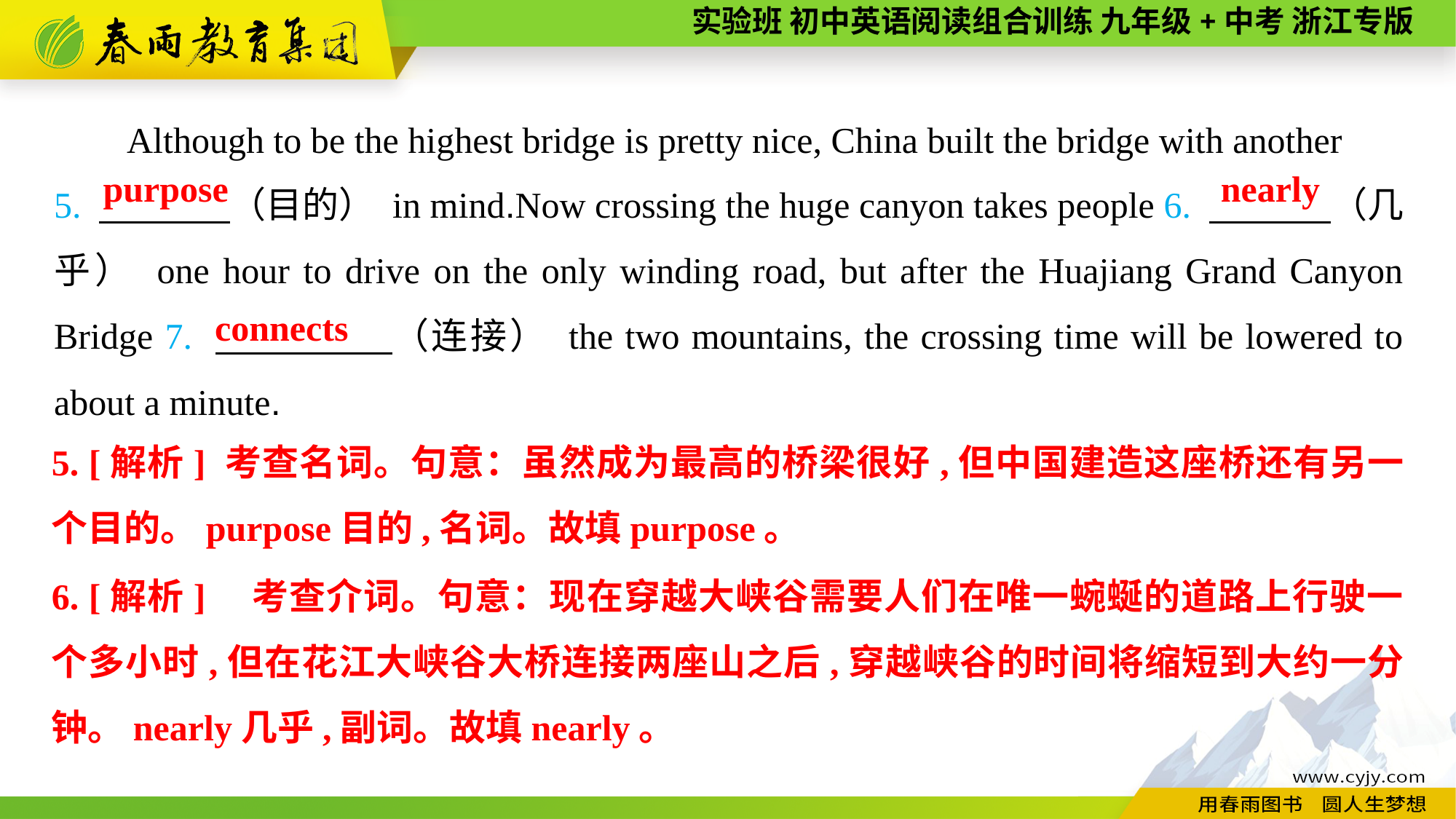

Although to be the highest bridge is pretty nice, China built the bridge with another
5. 　       　（目的） in mind.Now crossing the huge canyon takes people 6. 　      　（几乎） one hour to drive on the only winding road, but after the Huajiang Grand Canyon Bridge 7. 　         　（连接） the two mountains, the crossing time will be lowered to about a minute.
purpose
nearly
connects
5. [解析] 考查名词。句意：虽然成为最高的桥梁很好,但中国建造这座桥还有另一个目的。purpose目的,名词。故填purpose。
6. [解析]　考查介词。句意：现在穿越大峡谷需要人们在唯一蜿蜒的道路上行驶一个多小时,但在花江大峡谷大桥连接两座山之后,穿越峡谷的时间将缩短到大约一分钟。nearly几乎,副词。故填nearly。